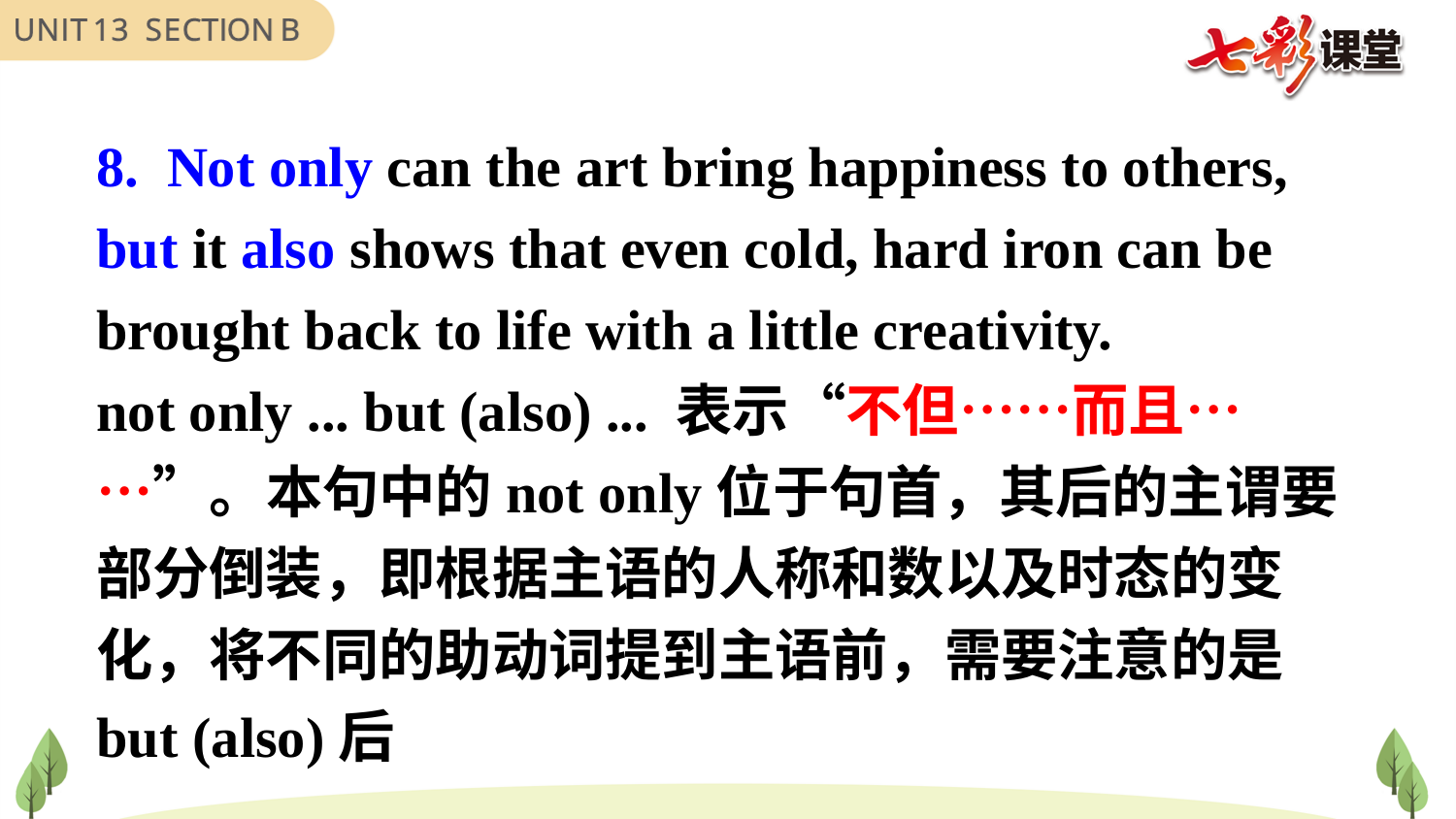

8.  Not only can the art bring happiness to others, but it also shows that even cold, hard iron can be brought back to life with a little creativity.
not only ... but (also) ... 表示“不但……而且……”。本句中的not only位于句首，其后的主谓要部分倒装，即根据主语的人称和数以及时态的变化，将不同的助动词提到主语前，需要注意的是but (also)后